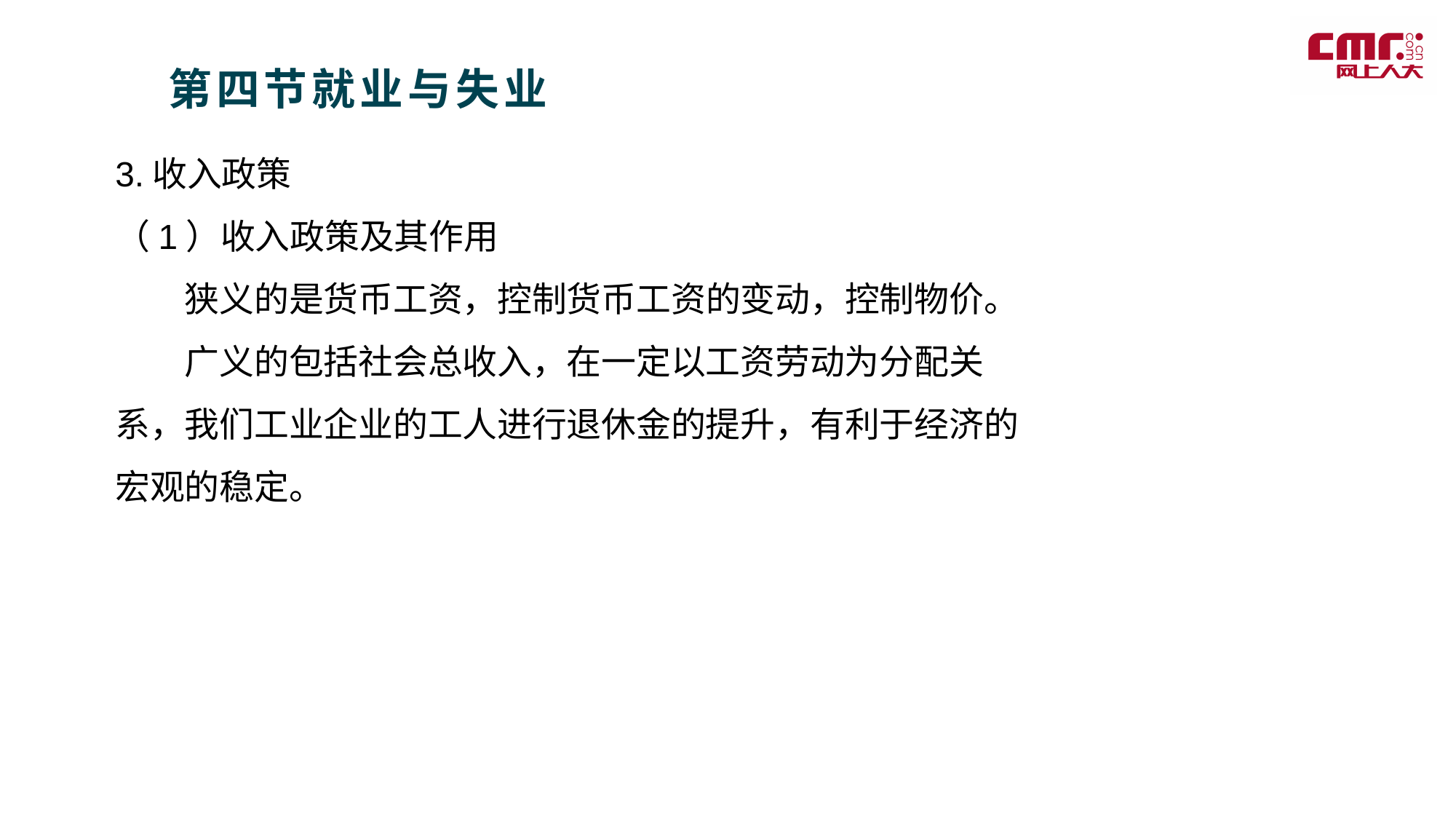

第四节就业与失业
3.收入政策
（1）收入政策及其作用
　　狭义的是货币工资，控制货币工资的变动，控制物价。
　　广义的包括社会总收入，在一定以工资劳动为分配关系，我们工业企业的工人进行退休金的提升，有利于经济的宏观的稳定。